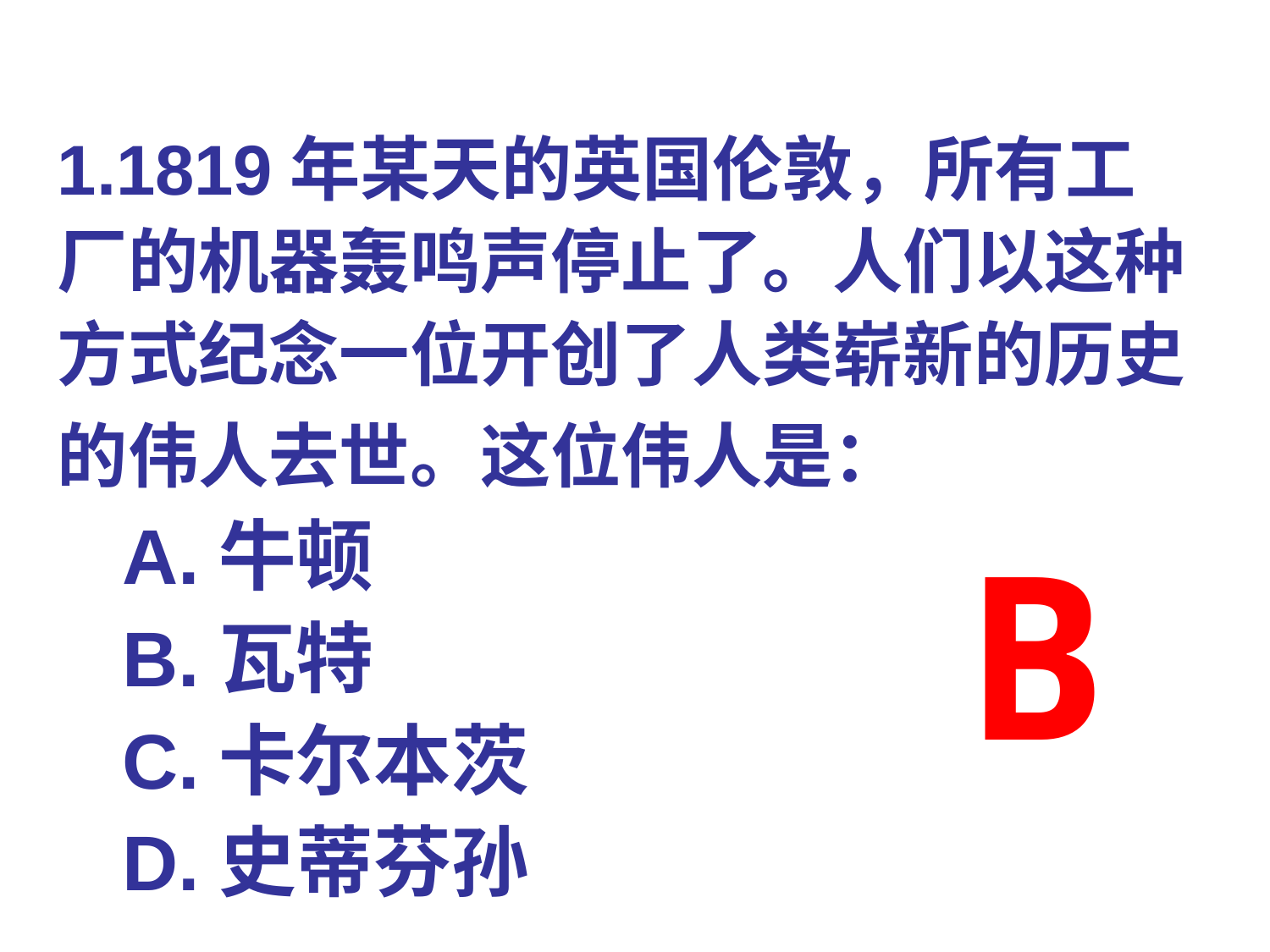

1.1819年某天的英国伦敦，所有工厂的机器轰鸣声停止了。人们以这种方式纪念一位开创了人类崭新的历史的伟人去世。这位伟人是：
   A.牛顿
   B.瓦特
   C.卡尔本茨
   D.史蒂芬孙
B